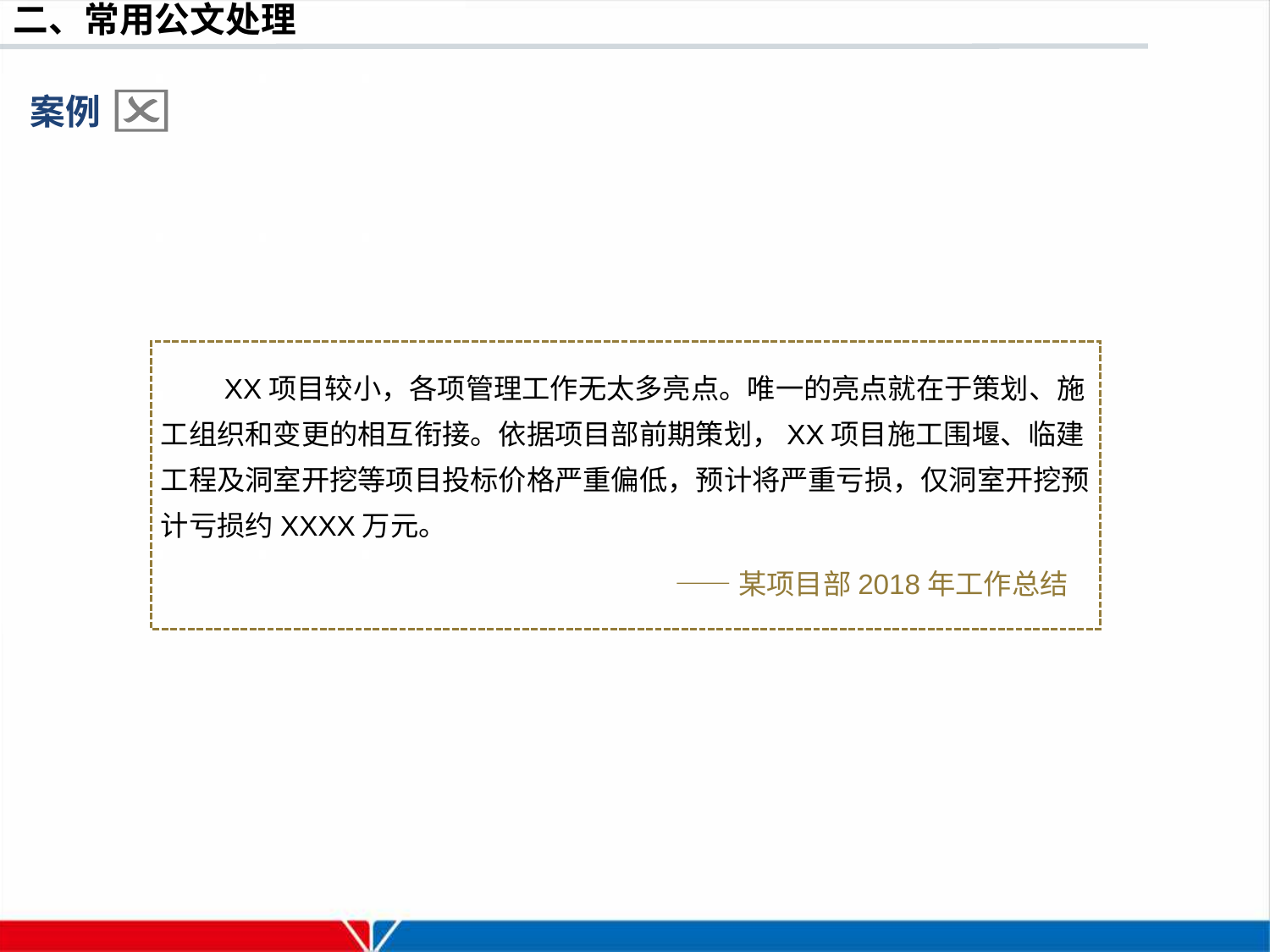

案例

XX项目较小，各项管理工作无太多亮点。唯一的亮点就在于策划、施工组织和变更的相互衔接。依据项目部前期策划，XX项目施工围堰、临建工程及洞室开挖等项目投标价格严重偏低，预计将严重亏损，仅洞室开挖预计亏损约XXXX万元。
——某项目部2018年工作总结